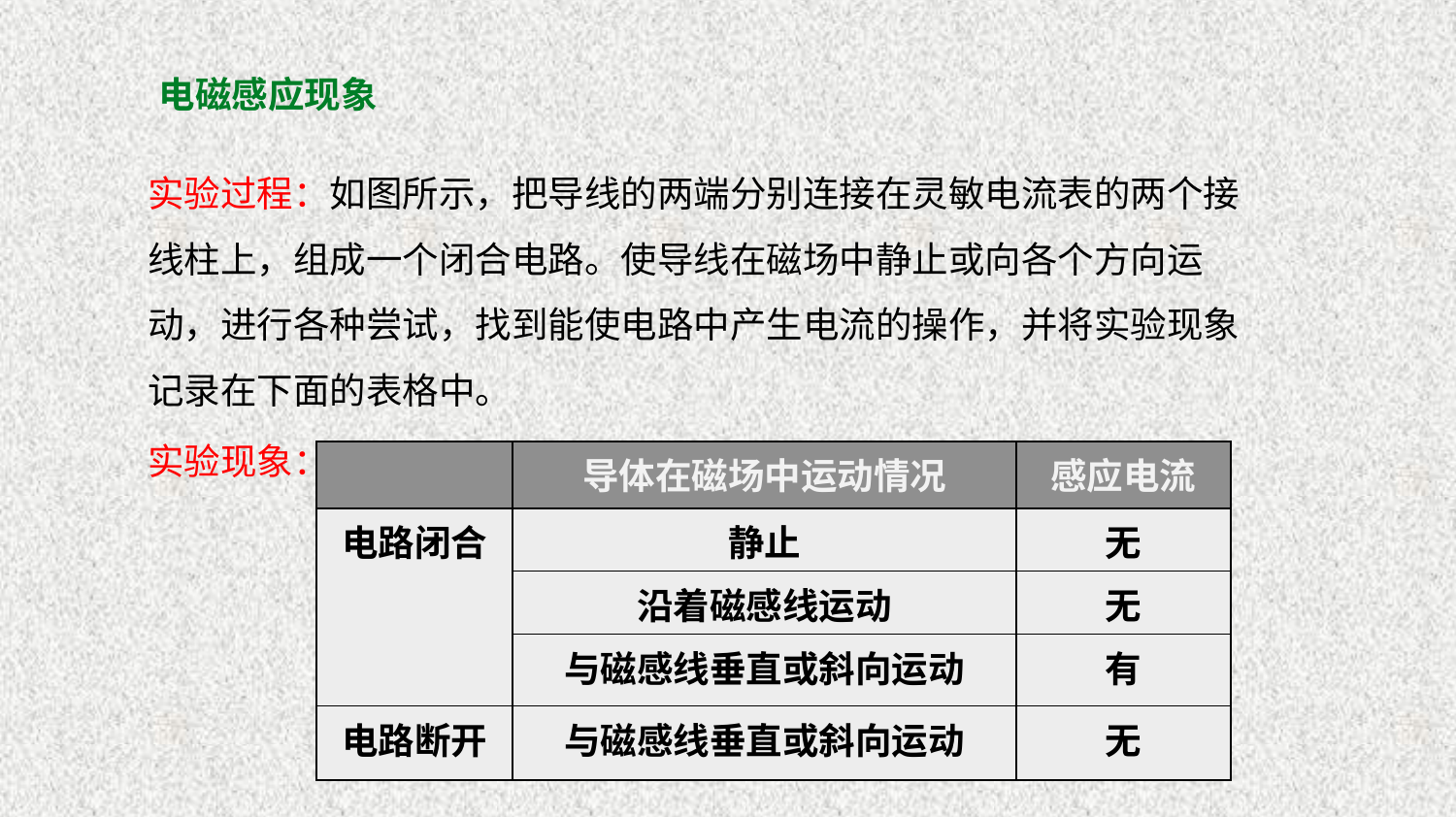

# 电磁感应现象
实验过程：如图所示，把导线的两端分别连接在灵敏电流表的两个接线柱上，组成一个闭合电路。使导线在磁场中静止或向各个方向运动，进行各种尝试，找到能使电路中产生电流的操作，并将实验现象记录在下面的表格中。
实验现象：
|  | 导体在磁场中运动情况 | 感应电流 |
| --- | --- | --- |
| 电路闭合 | 静止 | 无 |
|  | 沿着磁感线运动 | 无 |
|  | 与磁感线垂直或斜向运动 | 有 |
| 电路断开 | 与磁感线垂直或斜向运动 | 无 |